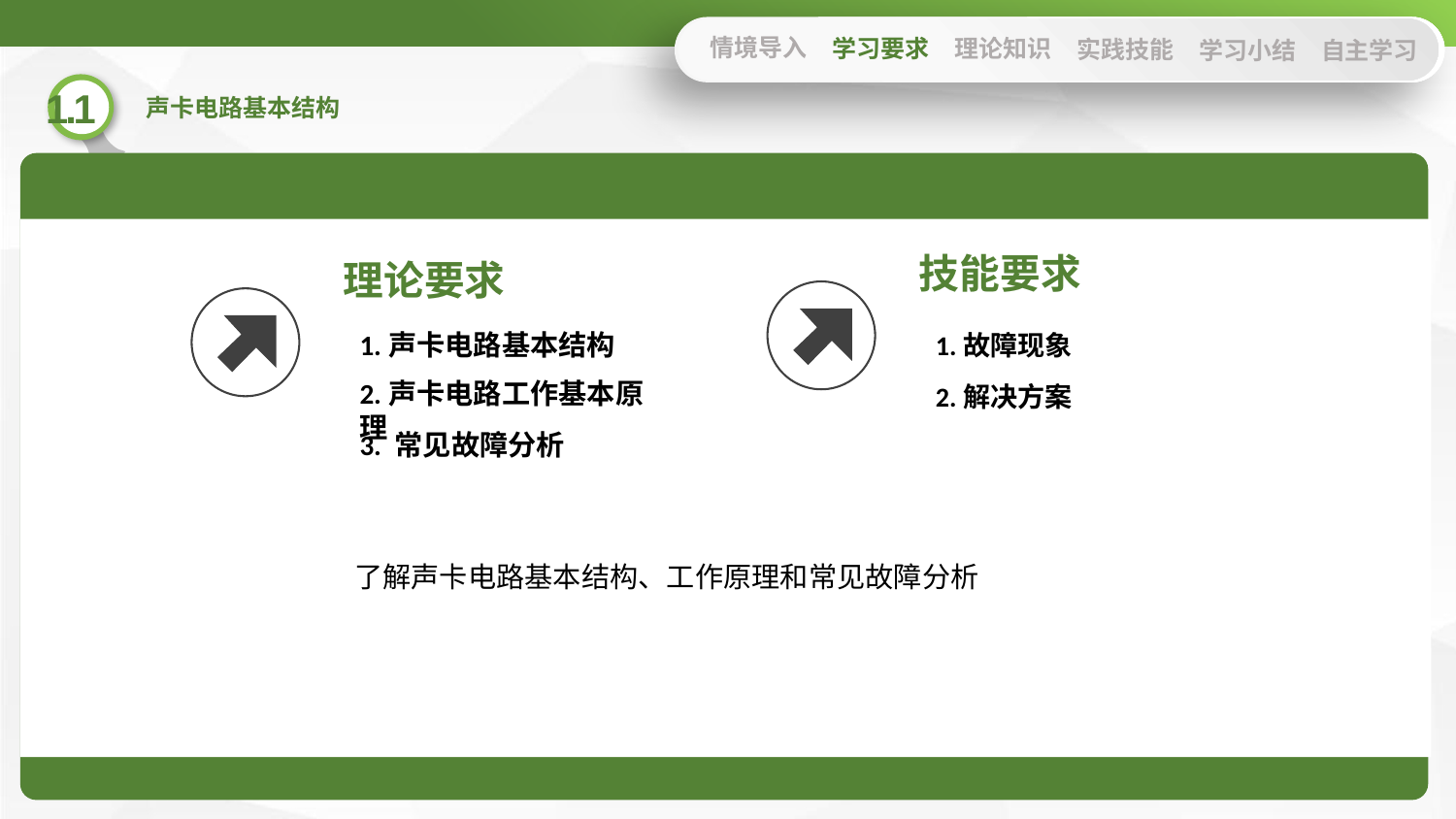

情境导入
学习要求
理论知识
实践技能
学习小结
自主学习

技能要求

理论要求

1.声卡电路基本结构
1.故障现象
2.声卡电路工作基本原理
2.解决方案
3. 常见故障分析
了解声卡电路基本结构、工作原理和常见故障分析